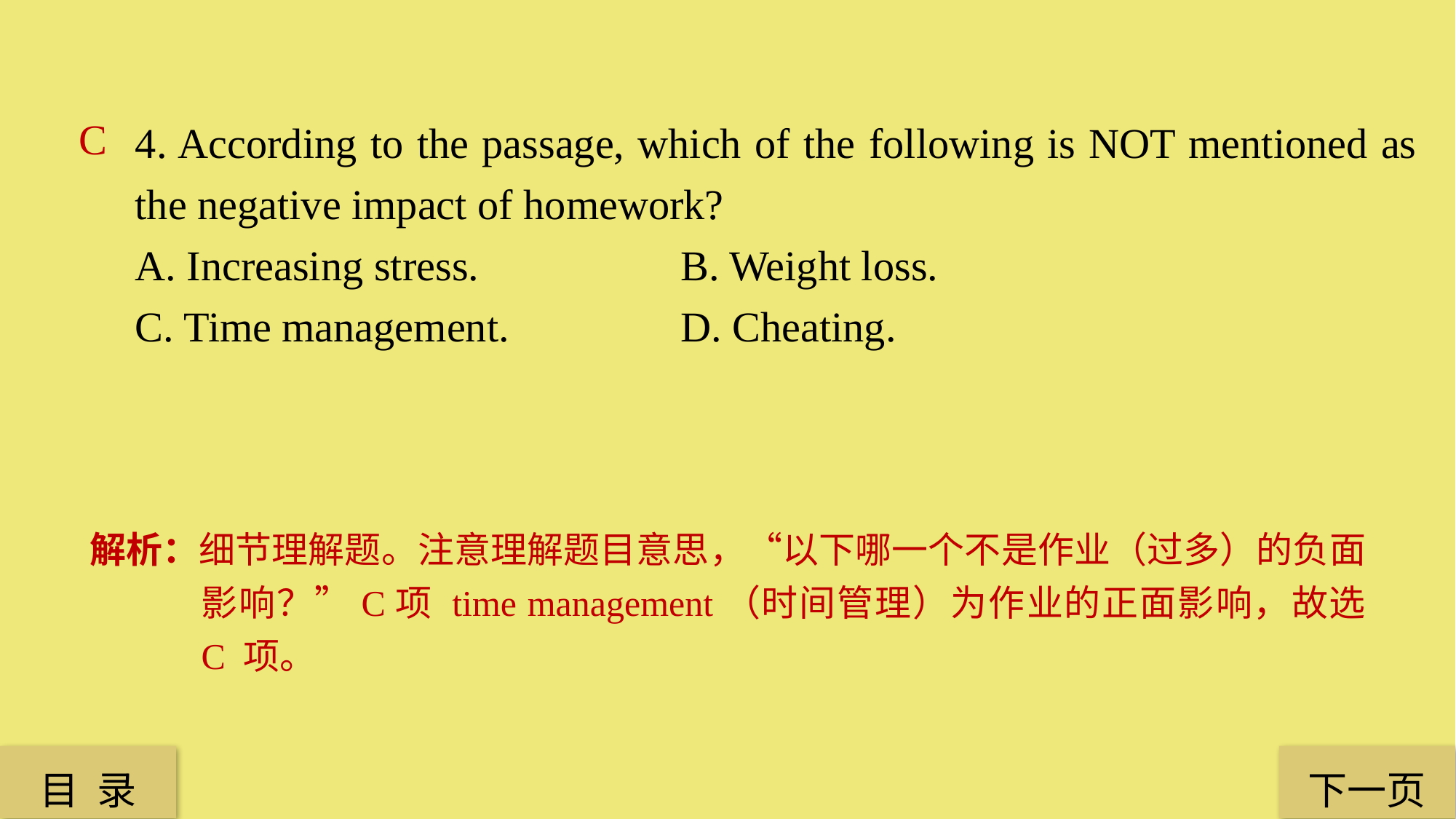

4. According to the passage, which of the following is NOT mentioned as the negative impact of homework?
A. Increasing stress. 		B. Weight loss.
C. Time management. 		D. Cheating.
C
解析：细节理解题。注意理解题目意思，“以下哪一个不是作业（过多）的负面影响？”C项 time management（时间管理）为作业的正面影响，故选 C 项。